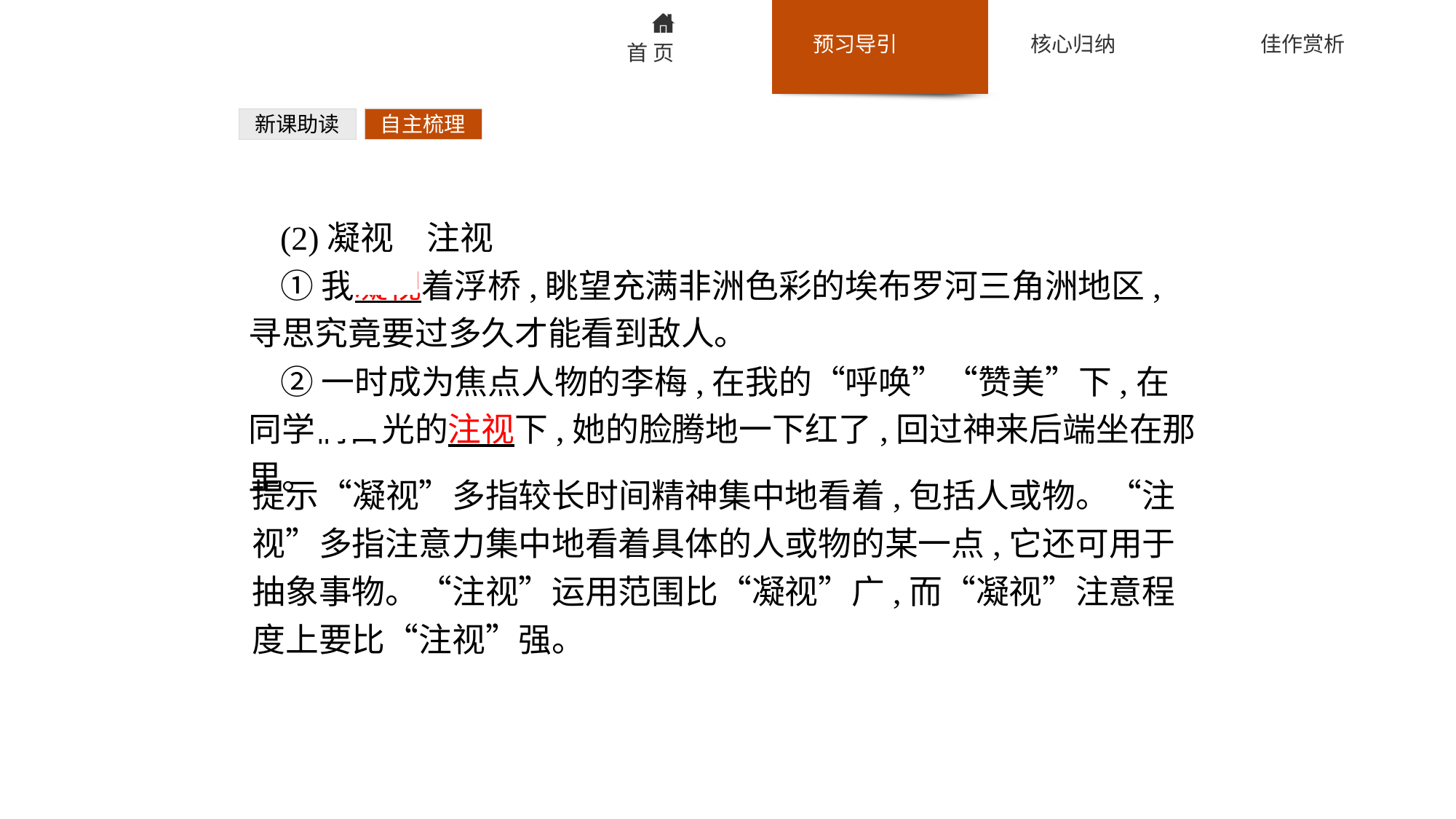

新课助读
自主梳理
(2)凝视　注视
①我凝视着浮桥,眺望充满非洲色彩的埃布罗河三角洲地区,寻思究竟要过多久才能看到敌人。
②一时成为焦点人物的李梅,在我的“呼唤”“赞美”下,在同学们目光的注视下,她的脸腾地一下红了,回过神来后端坐在那里。

提示“凝视”多指较长时间精神集中地看着,包括人或物。“注视”多指注意力集中地看着具体的人或物的某一点,它还可用于抽象事物。“注视”运用范围比“凝视”广,而“凝视”注意程度上要比“注视”强。